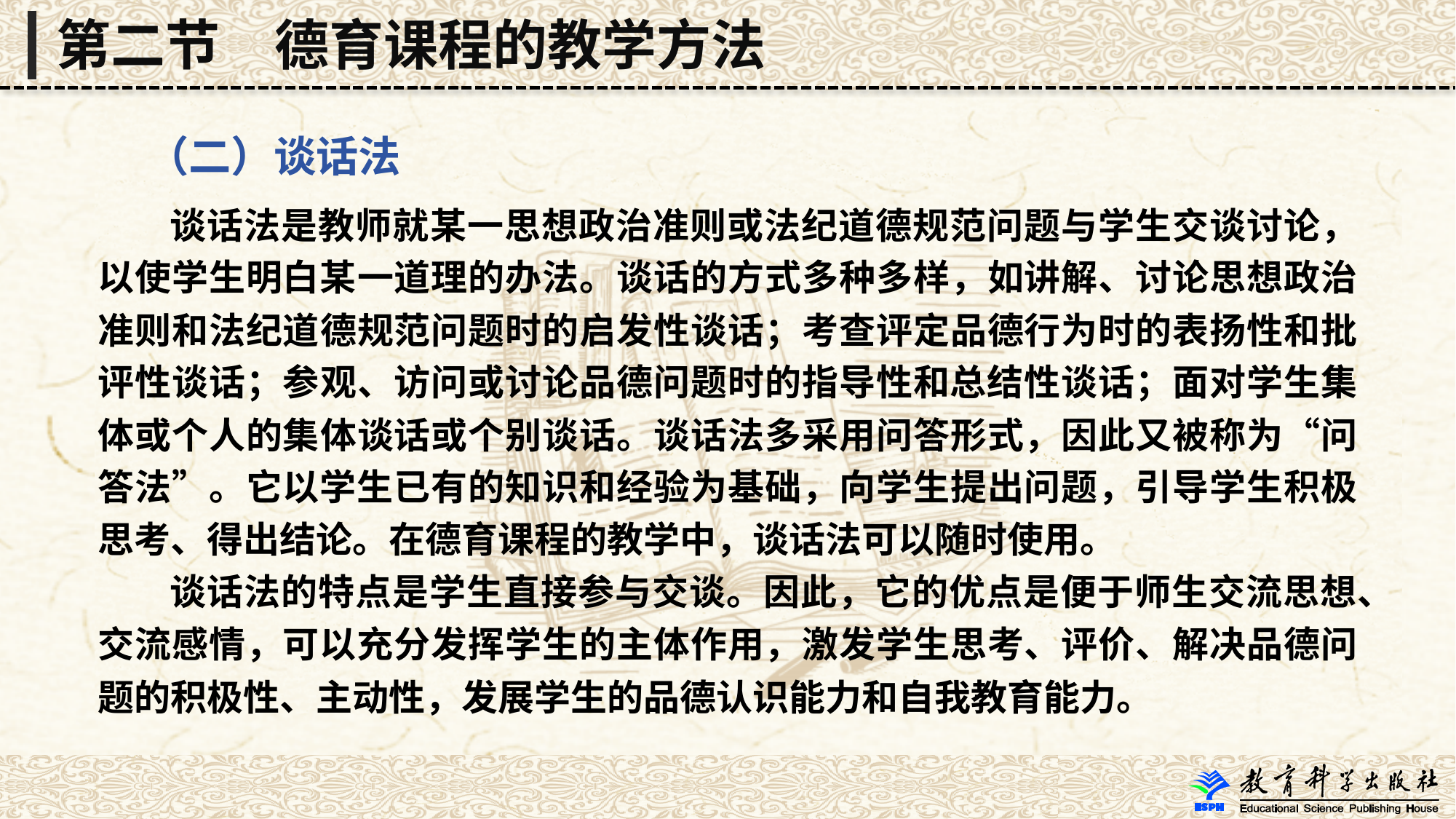

第二节　德育课程的教学方法
    （二）谈话法

       谈话法是教师就某一思想政治准则或法纪道德规范问题与学生交谈讨论，以使学生明白某一道理的办法。谈话的方式多种多样，如讲解、讨论思想政治准则和法纪道德规范问题时的启发性谈话；考查评定品德行为时的表扬性和批评性谈话；参观、访问或讨论品德问题时的指导性和总结性谈话；面对学生集体或个人的集体谈话或个别谈话。谈话法多采用问答形式，因此又被称为“问答法”。它以学生已有的知识和经验为基础，向学生提出问题，引导学生积极思考、得出结论。在德育课程的教学中，谈话法可以随时使用。
       谈话法的特点是学生直接参与交谈。因此，它的优点是便于师生交流思想、交流感情，可以充分发挥学生的主体作用，激发学生思考、评价、解决品德问题的积极性、主动性，发展学生的品德认识能力和自我教育能力。